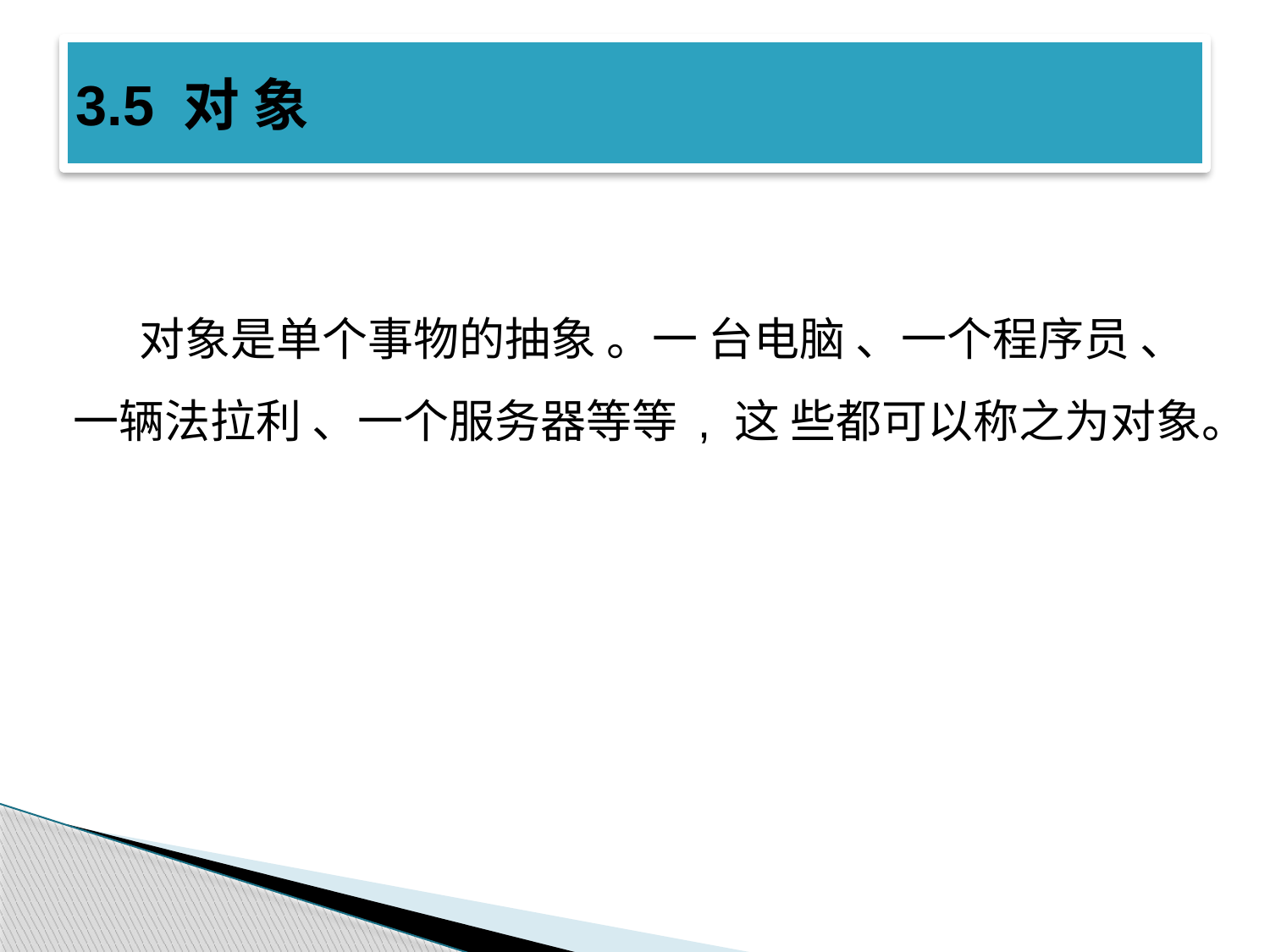

# 3.5 对 象
对象是单个事物的抽象 。一 台电脑 、一个程序员 、一辆法拉利 、一个服务器等等 , 这 些都可以称之为对象。